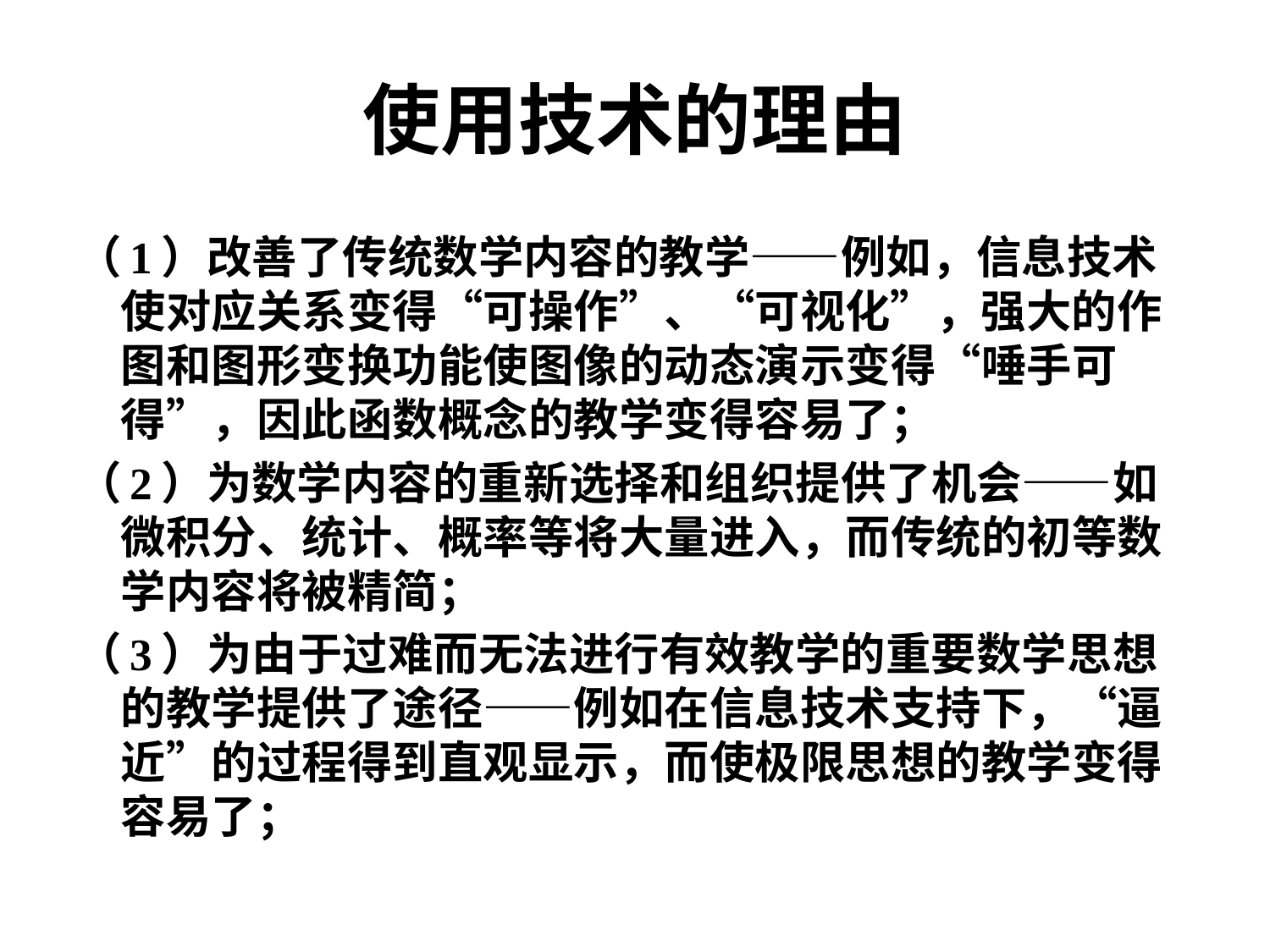

# 使用技术的理由
（1）改善了传统数学内容的教学——例如，信息技术使对应关系变得“可操作”、“可视化”，强大的作图和图形变换功能使图像的动态演示变得“唾手可得”，因此函数概念的教学变得容易了；
（2）为数学内容的重新选择和组织提供了机会——如微积分、统计、概率等将大量进入，而传统的初等数学内容将被精简；
（3）为由于过难而无法进行有效教学的重要数学思想的教学提供了途径——例如在信息技术支持下，“逼近”的过程得到直观显示，而使极限思想的教学变得容易了；